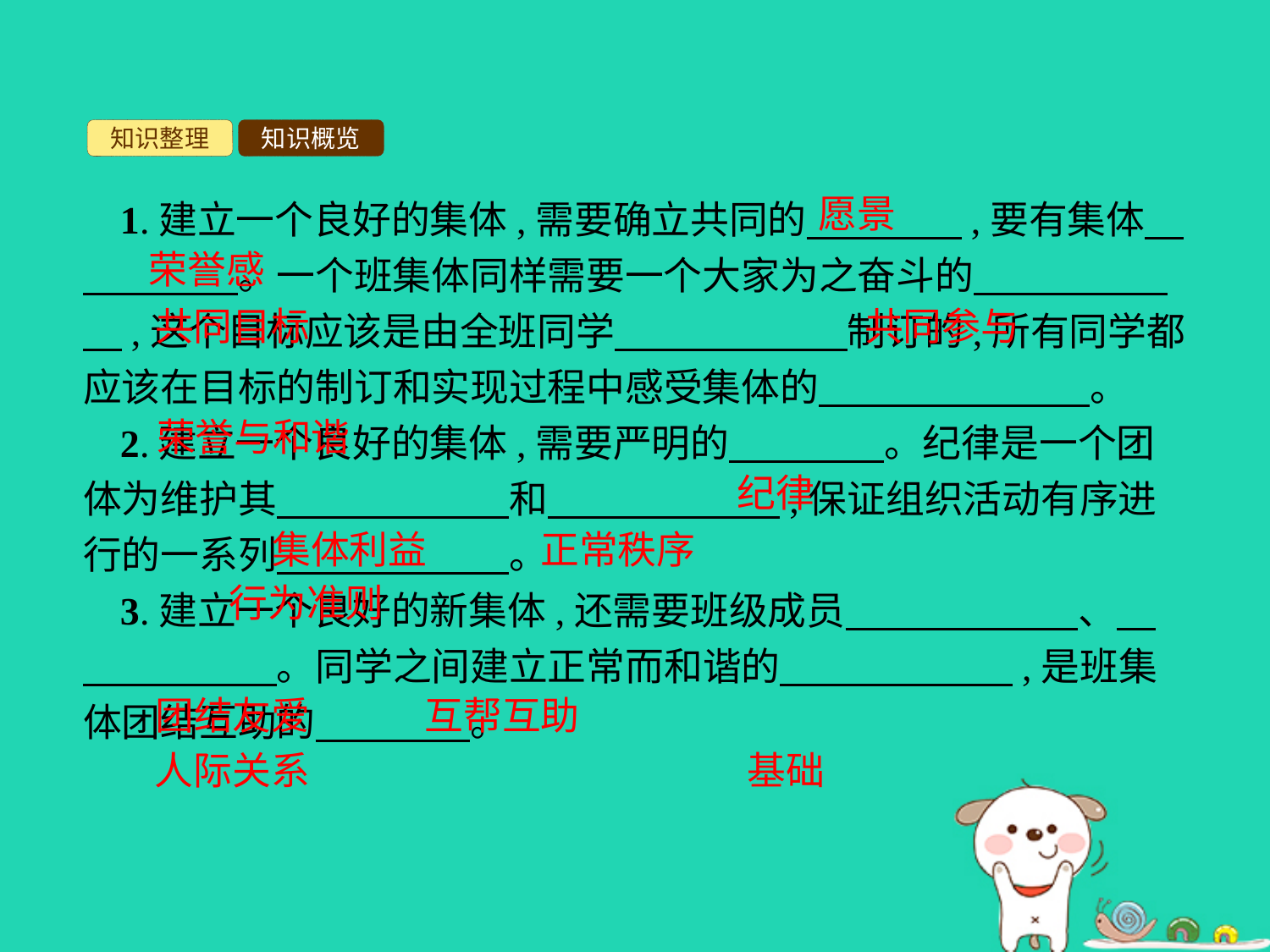

知识整理
知识概览
愿景
1.建立一个良好的集体,需要确立共同的　　　　,要有集体　　　　　。一个班集体同样需要一个大家为之奋斗的　　　　　　,这个目标应该是由全班同学　　　　　　制订的,所有同学都应该在目标的制订和实现过程中感受集体的　　　　　　　。
2.建立一个良好的集体,需要严明的　　　　。纪律是一个团体为维护其　　　　　　和　　　　　　,保证组织活动有序进行的一系列　　　　　　。
3.建立一个良好的新集体,还需要班级成员　　　　　　、　　　　　　。同学之间建立正常而和谐的　　　　　　,是班集体团结互助的　　　　。
荣誉感
共同目标
共同参与
荣誉与和谐
纪律
集体利益
正常秩序
行为准则
团结友爱
互帮互助
人际关系
基础